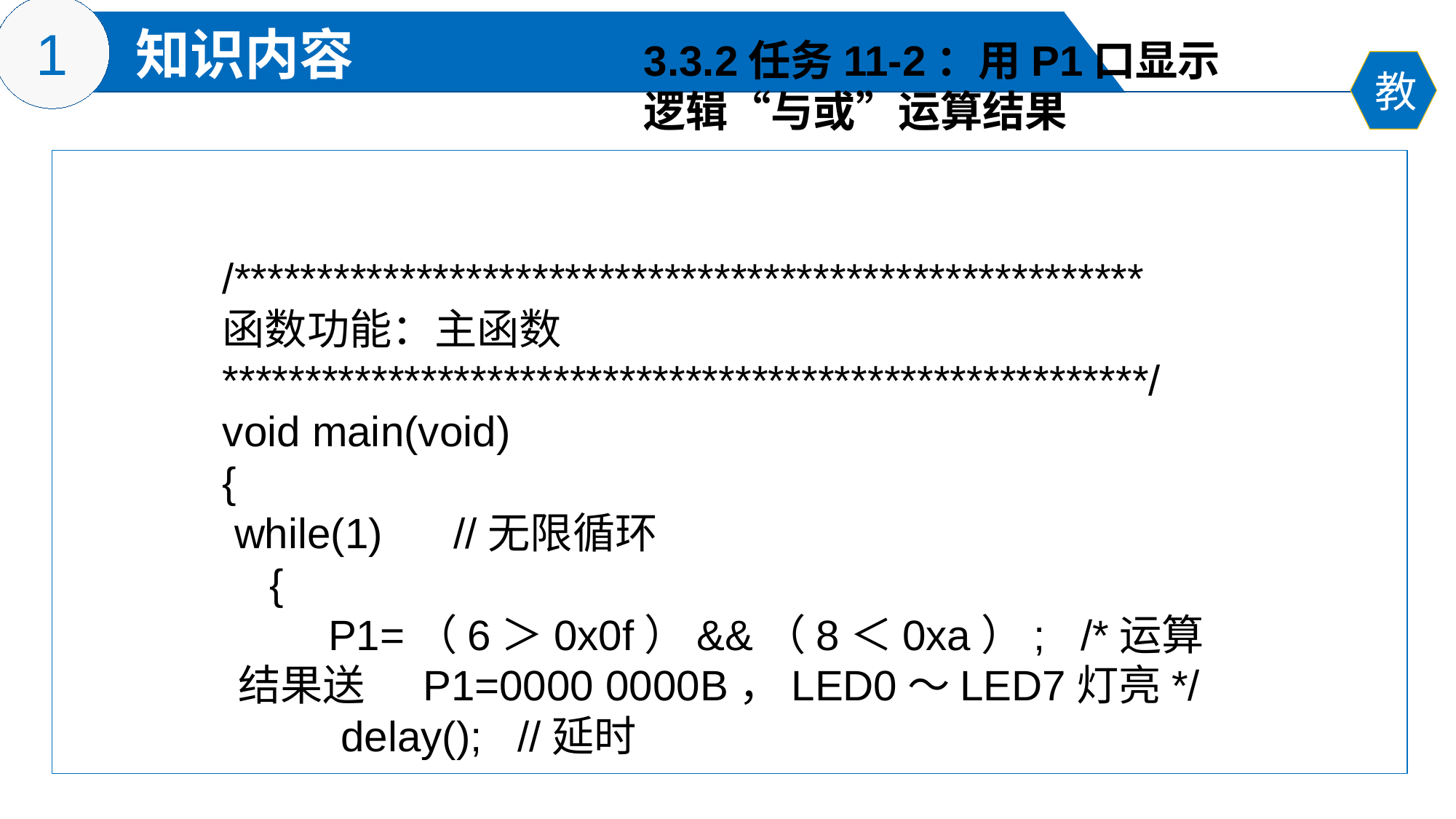

3.3.2任务11-2：用P1口显示
逻辑“与或”运算结果
/*******************************************************
函数功能：主函数
********************************************************/
void main(void)
{
 while(1)      //无限循环
    {
        P1=（6＞0x0f）&&（8＜0xa）;   /*运算结果送     P1=0000 0000B，LED0～LED7灯亮*/
          delay();   //延时